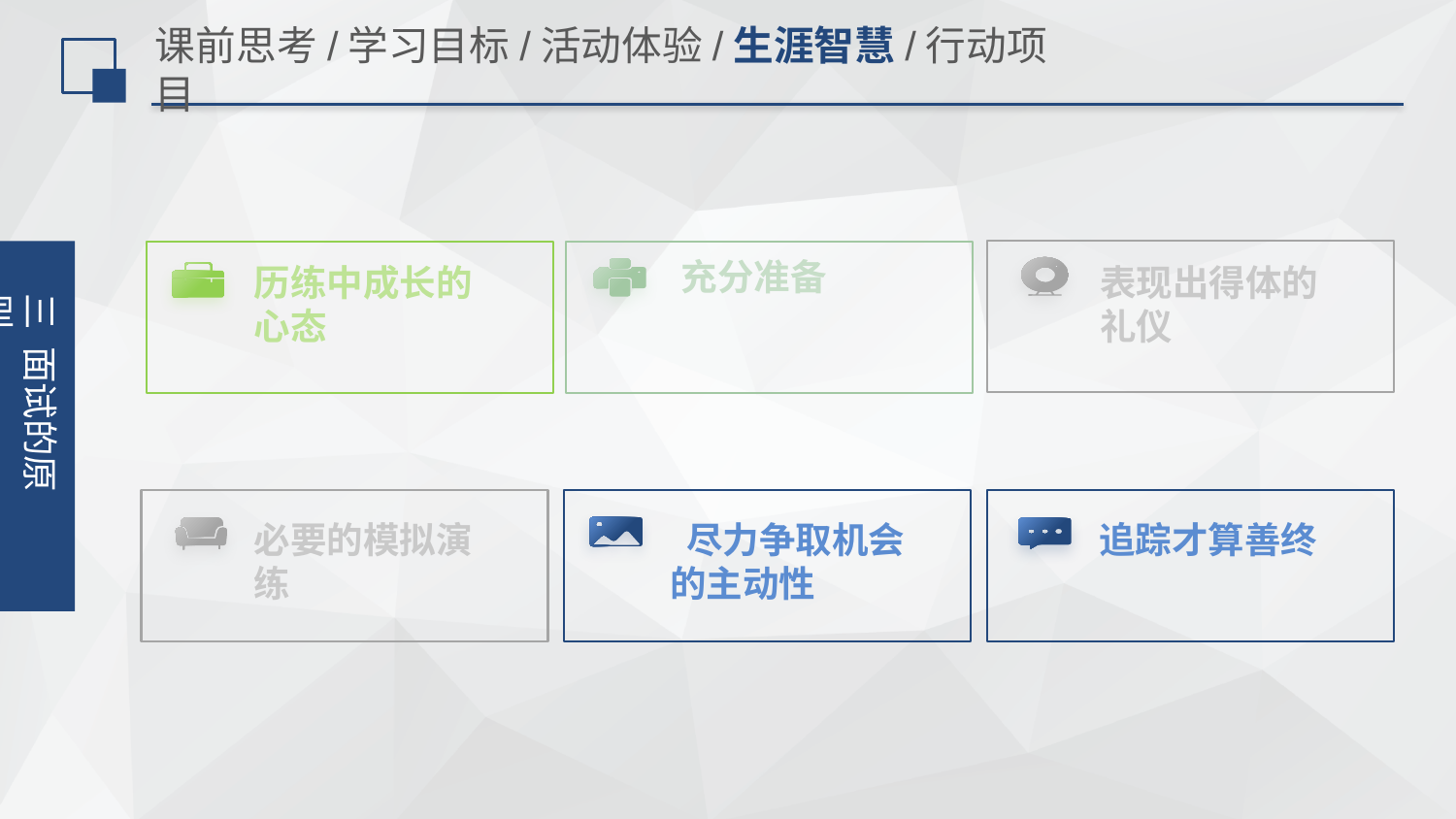

# 课前思考/学习目标/活动体验/生涯智慧/行动项目

表现出得体的礼仪

历练中成长的心态

充分准备

必要的模拟演练

 尽力争取机会的主动性

追踪才算善终

三  面试的原则